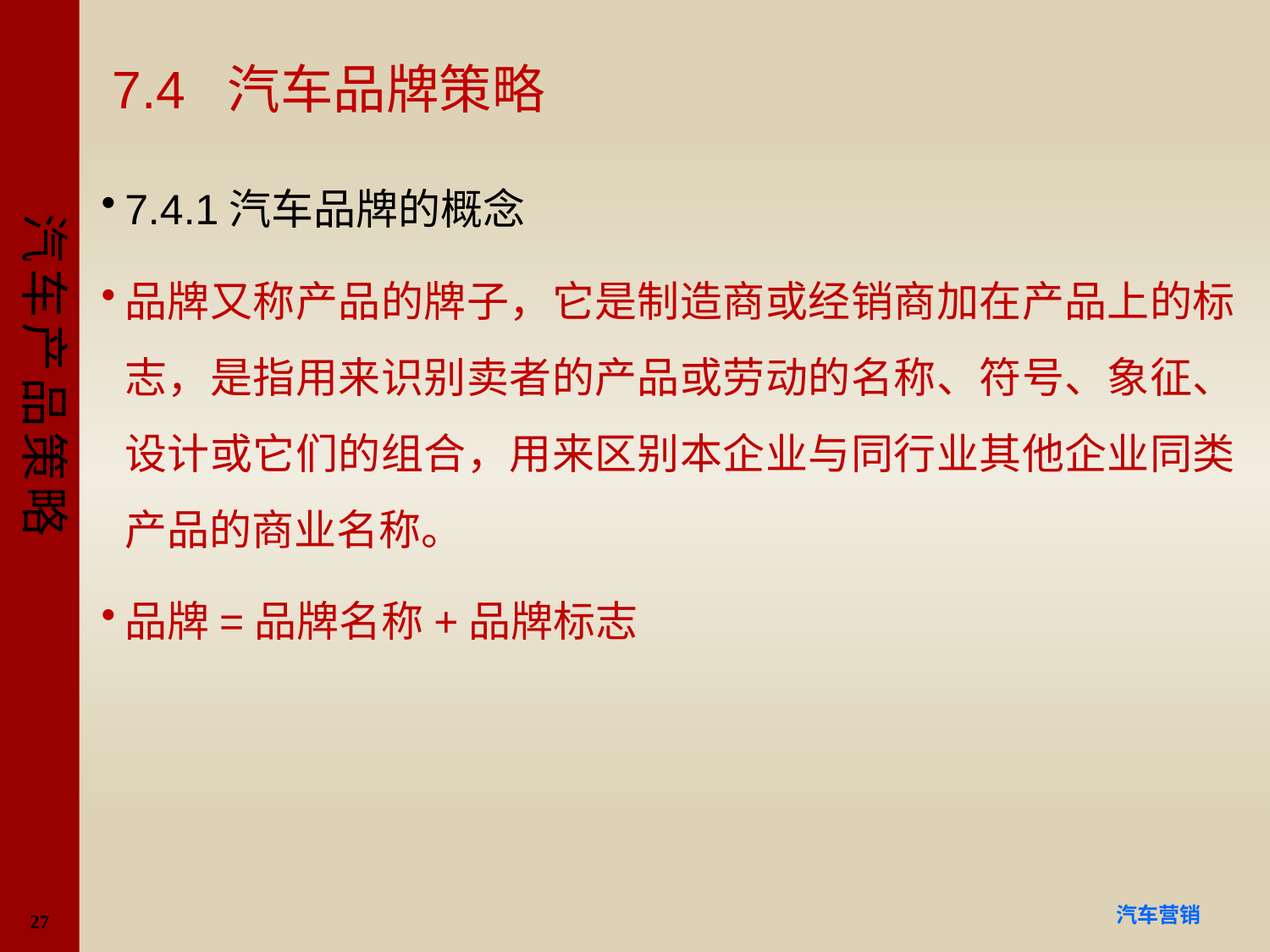

# 7.4  汽车品牌策略
7.4.1汽车品牌的概念
品牌又称产品的牌子，它是制造商或经销商加在产品上的标志，是指用来识别卖者的产品或劳动的名称、符号、象征、设计或它们的组合，用来区别本企业与同行业其他企业同类产品的商业名称。
品牌=品牌名称+品牌标志

27